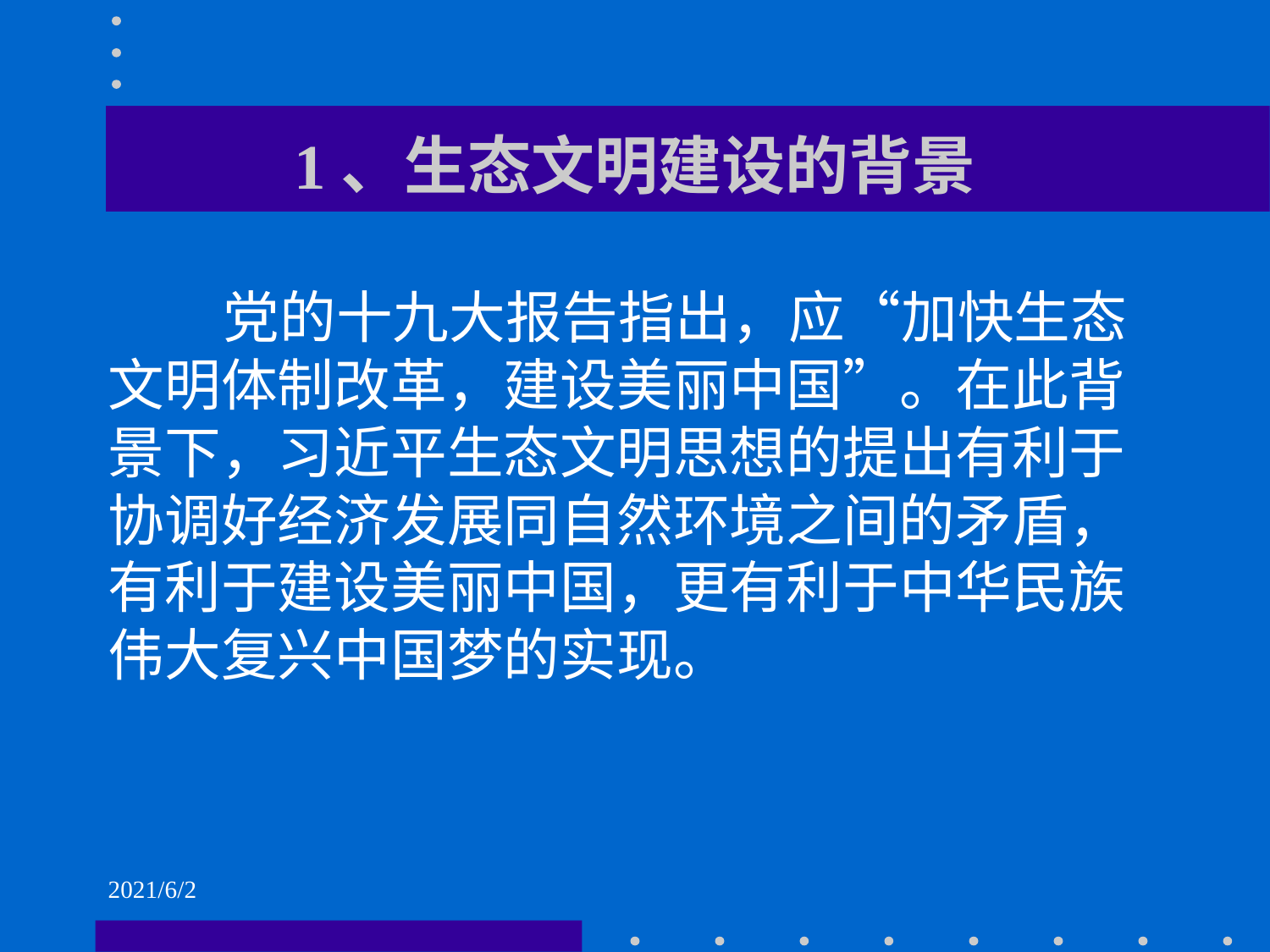

# 1、生态文明建设的背景
        党的十九大报告指出，应“加快生态文明体制改革，建设美丽中国”。在此背景下，习近平生态文明思想的提出有利于协调好经济发展同自然环境之间的矛盾，有利于建设美丽中国，更有利于中华民族伟大复兴中国梦的实现。

2021/6/2